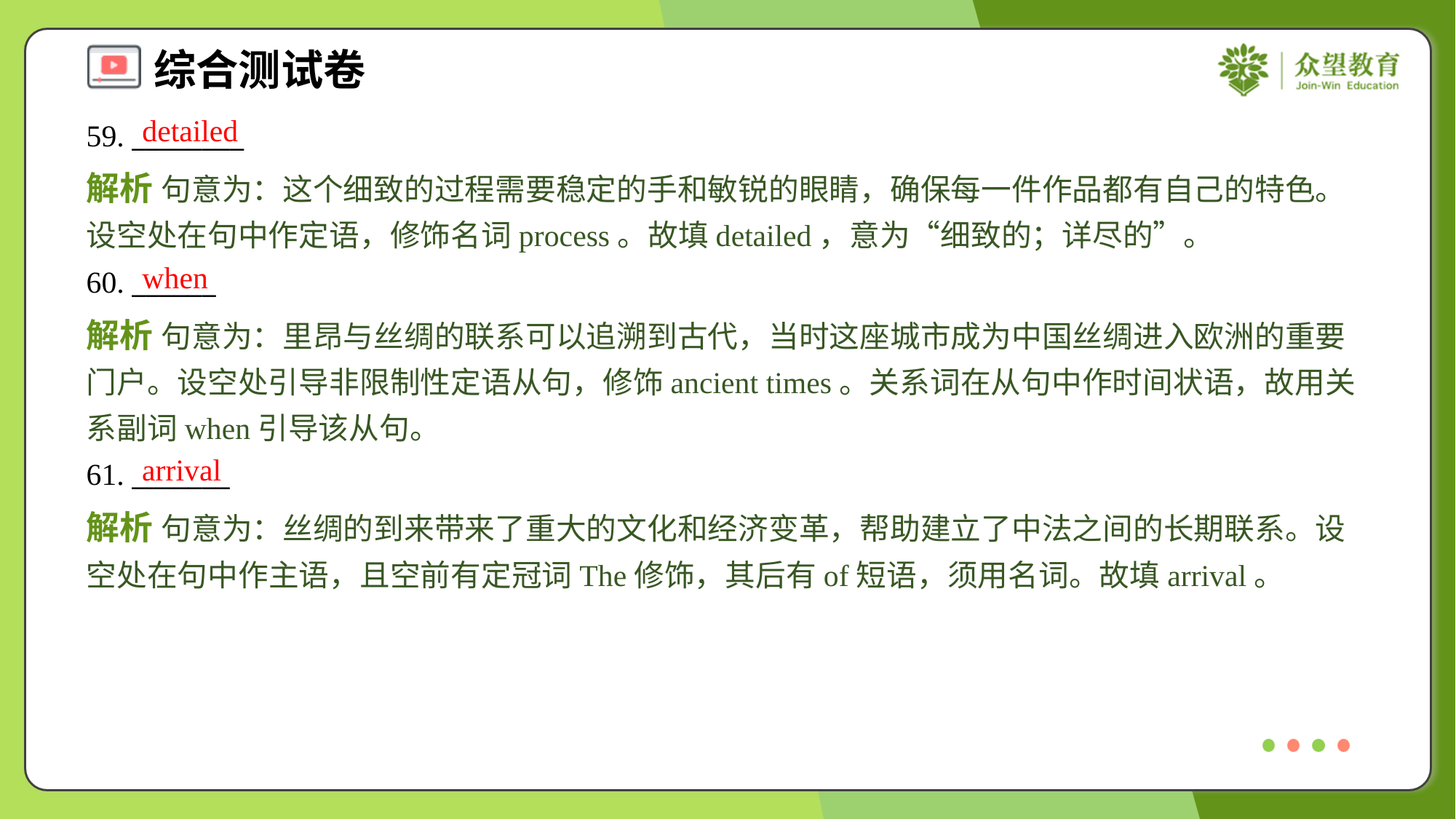

detailed
59. ________
解析 句意为：这个细致的过程需要稳定的手和敏锐的眼睛，确保每一件作品都有自己的特色。设空处在句中作定语，修饰名词process。故填detailed，意为“细致的；详尽的”。
when
60. ______
解析 句意为：里昂与丝绸的联系可以追溯到古代，当时这座城市成为中国丝绸进入欧洲的重要门户。设空处引导非限制性定语从句，修饰ancient times。关系词在从句中作时间状语，故用关系副词when引导该从句。
arrival
61. _______
解析 句意为：丝绸的到来带来了重大的文化和经济变革，帮助建立了中法之间的长期联系。设空处在句中作主语，且空前有定冠词The修饰，其后有of短语，须用名词。故填arrival。